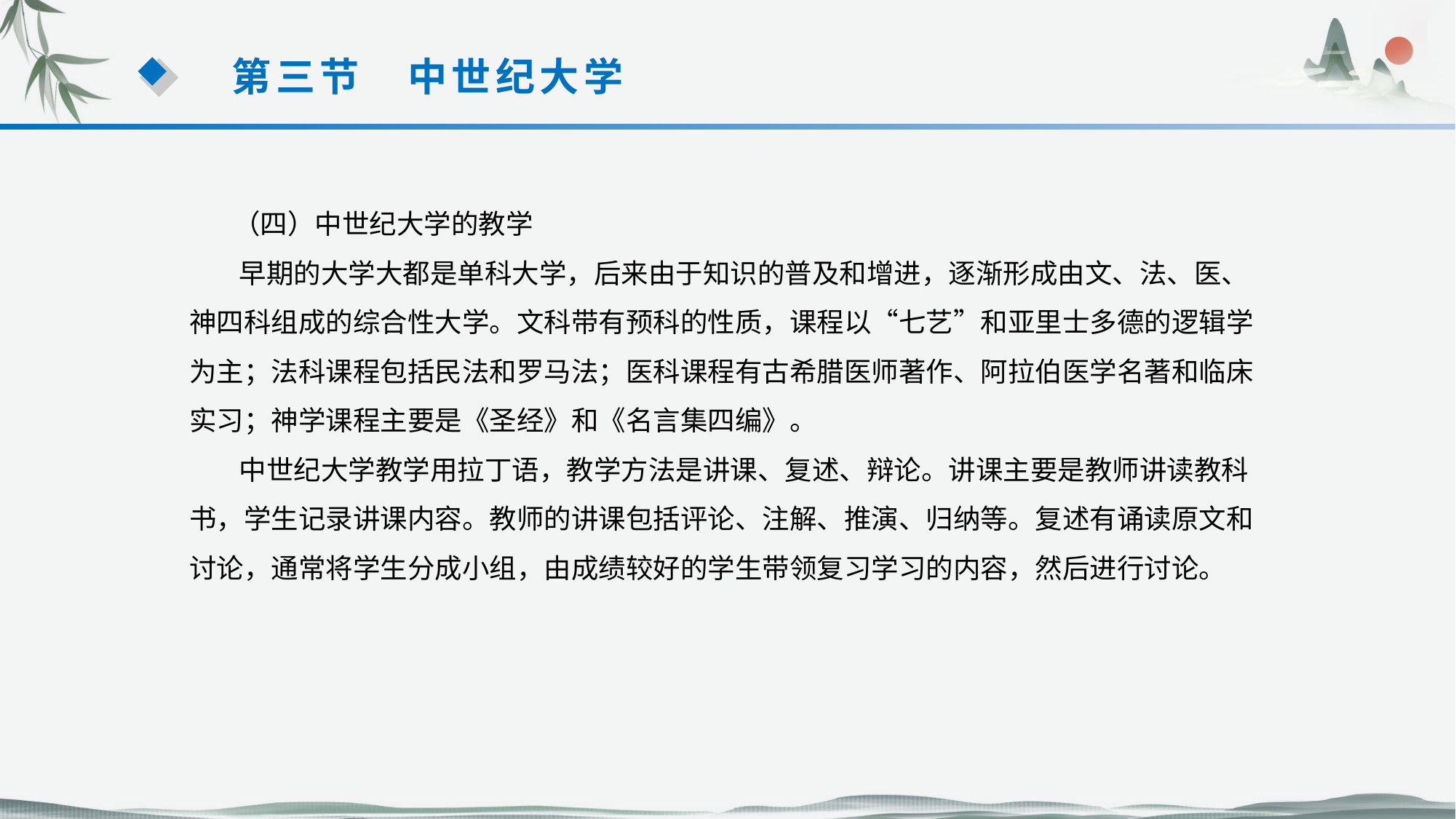

第三节　中世纪大学

      （四）中世纪大学的教学
       早期的大学大都是单科大学，后来由于知识的普及和增进，逐渐形成由文、法、医、神四科组成的综合性大学。文科带有预科的性质，课程以“七艺”和亚里士多德的逻辑学为主；法科课程包括民法和罗马法；医科课程有古希腊医师著作、阿拉伯医学名著和临床实习；神学课程主要是《圣经》和《名言集四编》。
       中世纪大学教学用拉丁语，教学方法是讲课、复述、辩论。讲课主要是教师讲读教科
书，学生记录讲课内容。教师的讲课包括评论、注解、推演、归纳等。复述有诵读原文和讨论，通常将学生分成小组，由成绩较好的学生带领复习学习的内容，然后进行讨论。